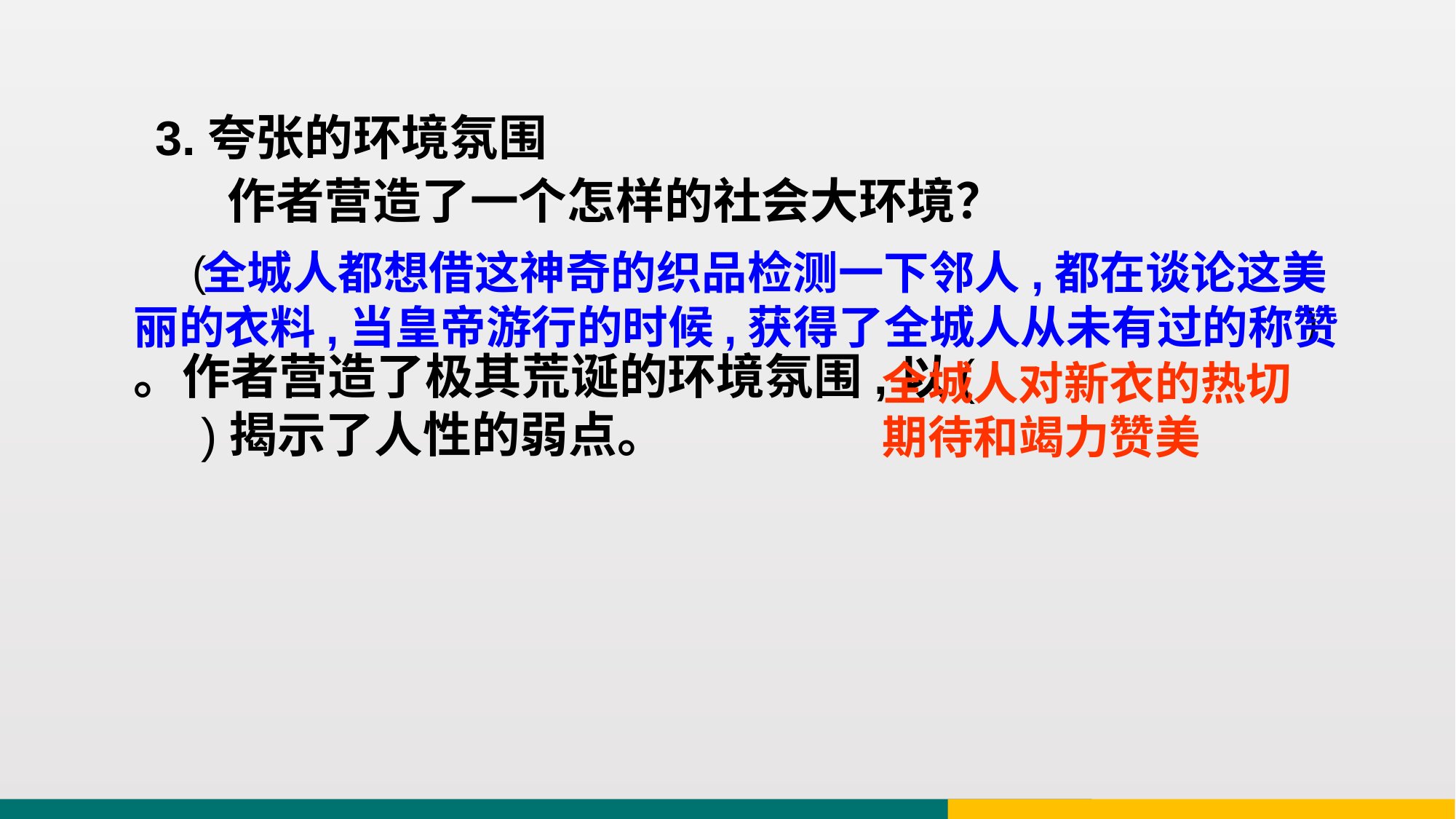

3.夸张的环境氛围
            作者营造了一个怎样的社会大环境？
     (
                                                                                                   )。作者营造了极其荒诞的环境氛围,以(                               )揭示了人性的弱点。
      全城人都想借这神奇的织品检测一下邻人,都在谈论这美丽的衣料,当皇帝游行的时候,获得了全城人从未有过的称赞
全城人对新衣的热切期待和竭力赞美